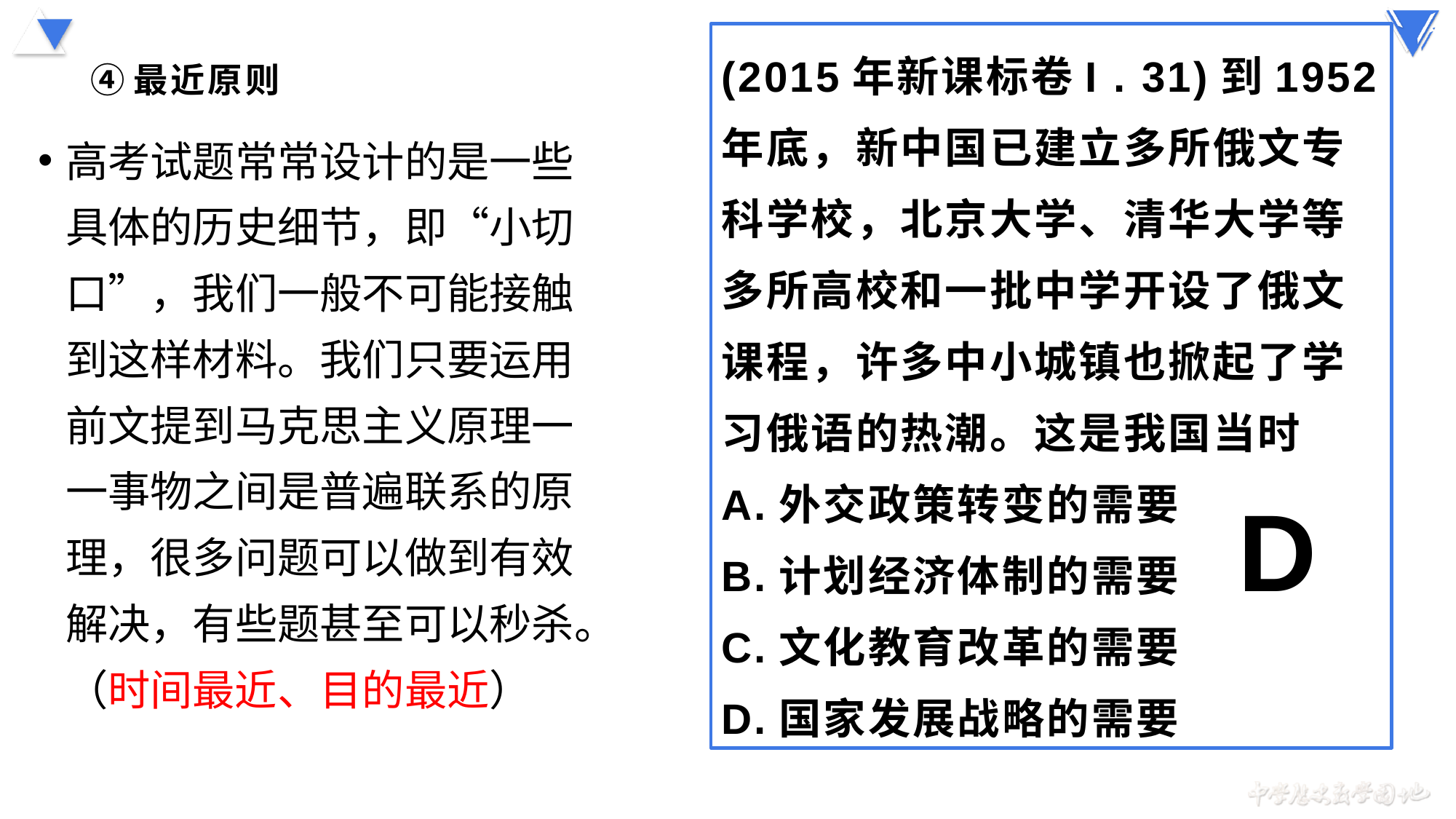

(2015年新课标卷I . 31)到1952年底，新中国已建立多所俄文专科学校，北京大学、清华大学等多所高校和一批中学开设了俄文课程，许多中小城镇也掀起了学习俄语的热潮。这是我国当时
A.外交政策转变的需要
B.计划经济体制的需要
C.文化教育改革的需要
D.国家发展战略的需要
# ④最近原则
高考试题常常设计的是一些具体的历史细节，即“小切口”，我们一般不可能接触到这样材料。我们只要运用前文提到马克思主义原理一一事物之间是普遍联系的原理，很多问题可以做到有效解决，有些题甚至可以秒杀。（时间最近、目的最近）

D